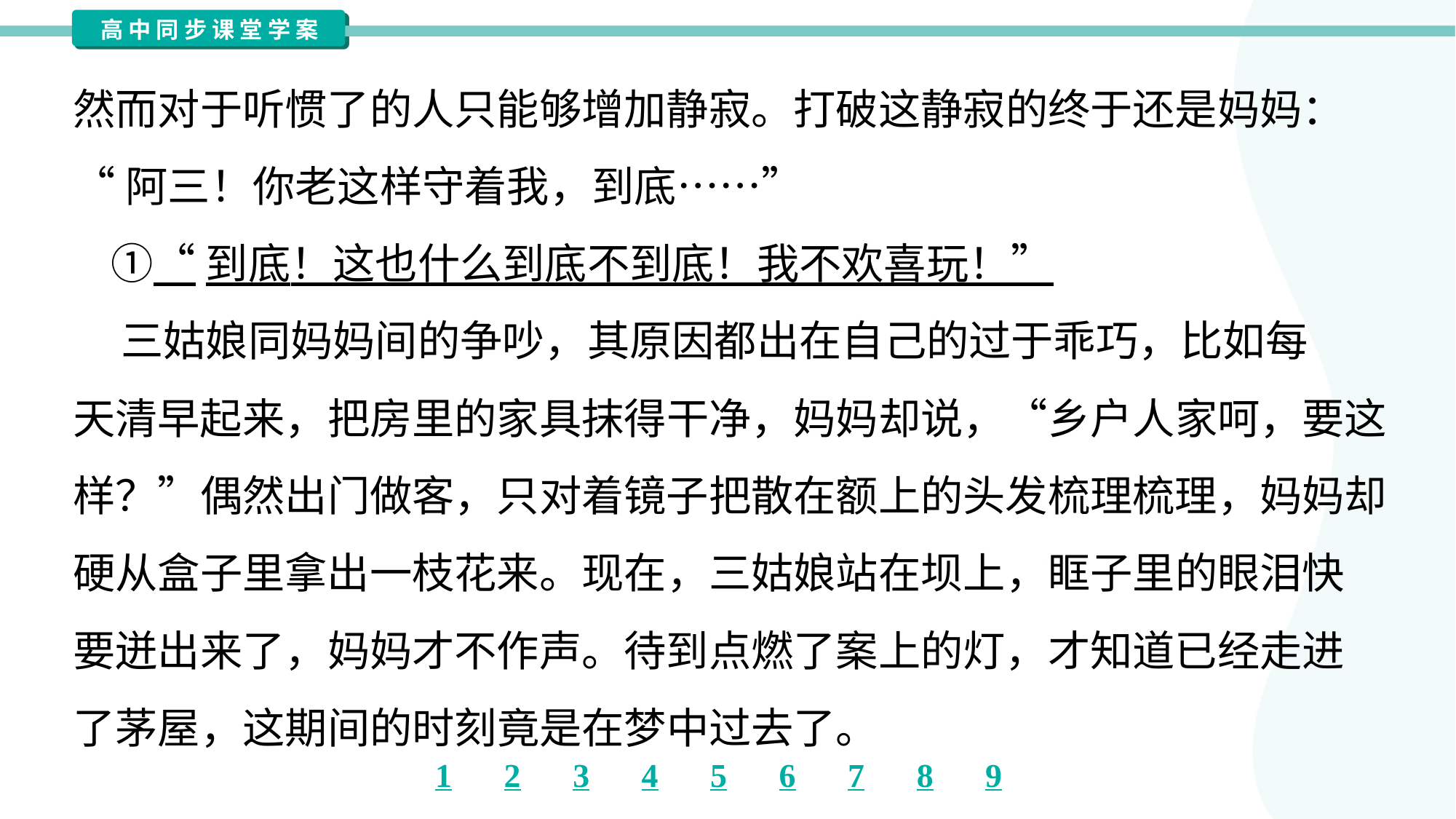

然而对于听惯了的人只能够增加静寂。打破这静寂的终于还是妈妈：
“阿三！你老这样守着我，到底……”
    ①“到底！这也什么到底不到底！我不欢喜玩！”
    三姑娘同妈妈间的争吵，其原因都出在自己的过于乖巧，比如每
天清早起来，把房里的家具抹得干净，妈妈却说，“乡户人家呵，要这
样？”偶然出门做客，只对着镜子把散在额上的头发梳理梳理，妈妈却
硬从盒子里拿出一枝花来。现在，三姑娘站在坝上，眶子里的眼泪快
要迸出来了，妈妈才不作声。待到点燃了案上的灯，才知道已经走进
了茅屋，这期间的时刻竟是在梦中过去了。